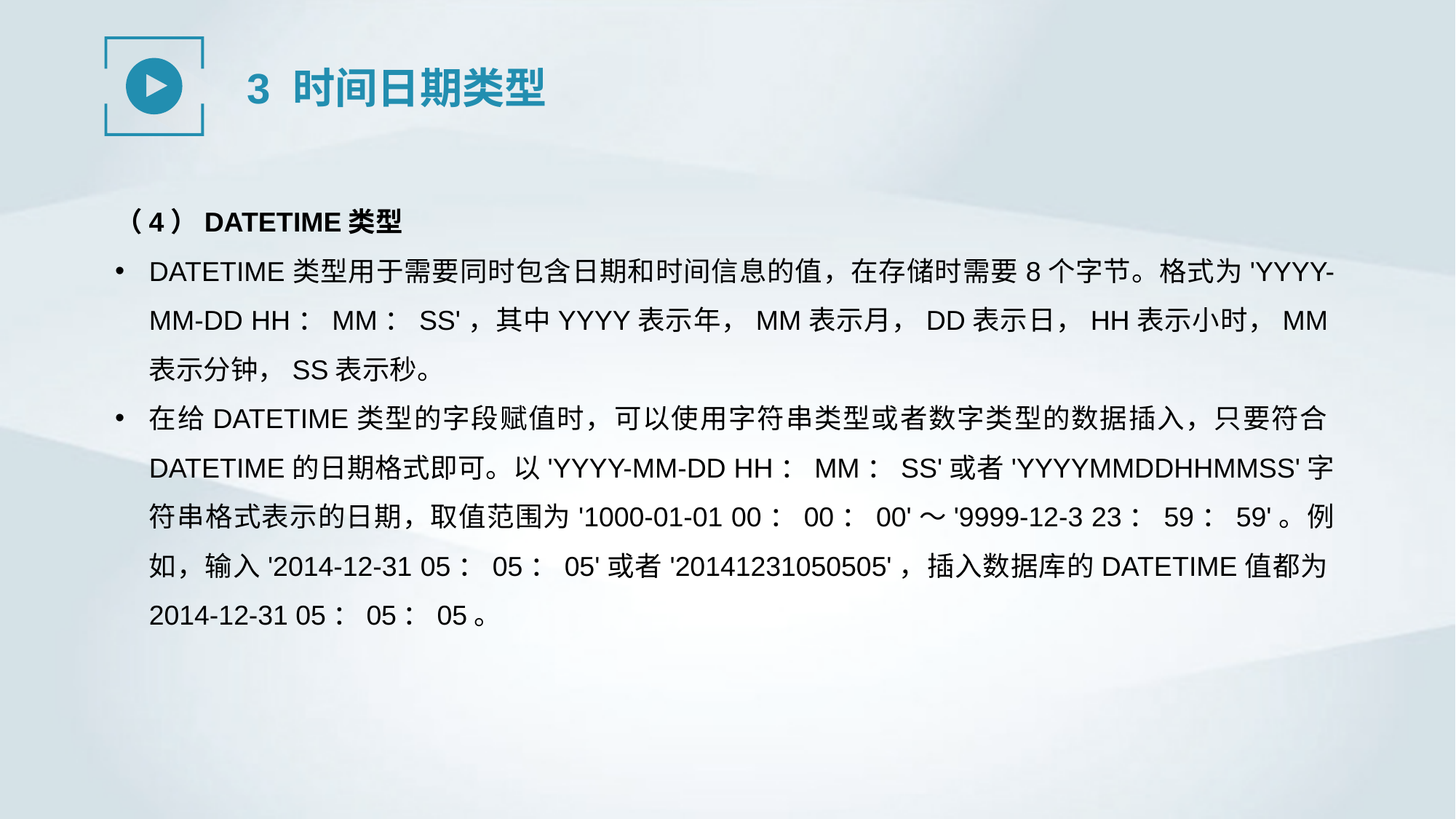

3 时间日期类型
（4）DATETIME类型
DATETIME类型用于需要同时包含日期和时间信息的值，在存储时需要8个字节。格式为'YYYY-MM-DD HH：MM：SS'，其中YYYY表示年，MM表示月，DD表示日，HH表示小时，MM表示分钟，SS表示秒。
在给DATETIME类型的字段赋值时，可以使用字符串类型或者数字类型的数据插入，只要符合DATETIME的日期格式即可。以'YYYY-MM-DD HH：MM：SS'或者'YYYYMMDDHHMMSS'字符串格式表示的日期，取值范围为'1000-01-01 00：00：00'～'9999-12-3 23：59：59'。例如，输入'2014-12-31 05：05：05'或者'20141231050505'，插入数据库的DATETIME值都为2014-12-31 05：05：05。